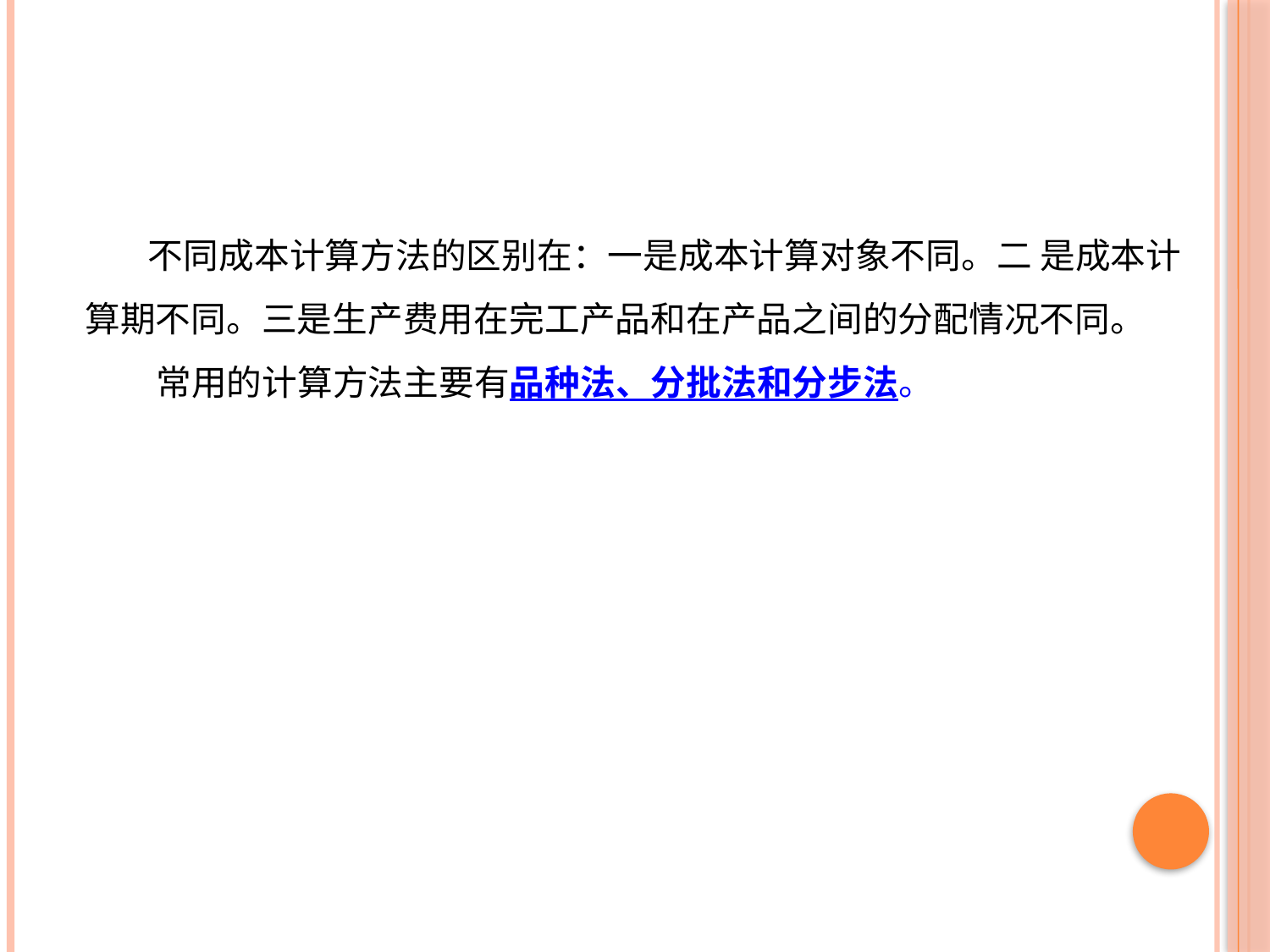

不同成本计算方法的区别在：一是成本计算对象不同。二 是成本计算期不同。三是生产费用在完工产品和在产品之间的分配情况不同。
        常用的计算方法主要有品种法、分批法和分步法。